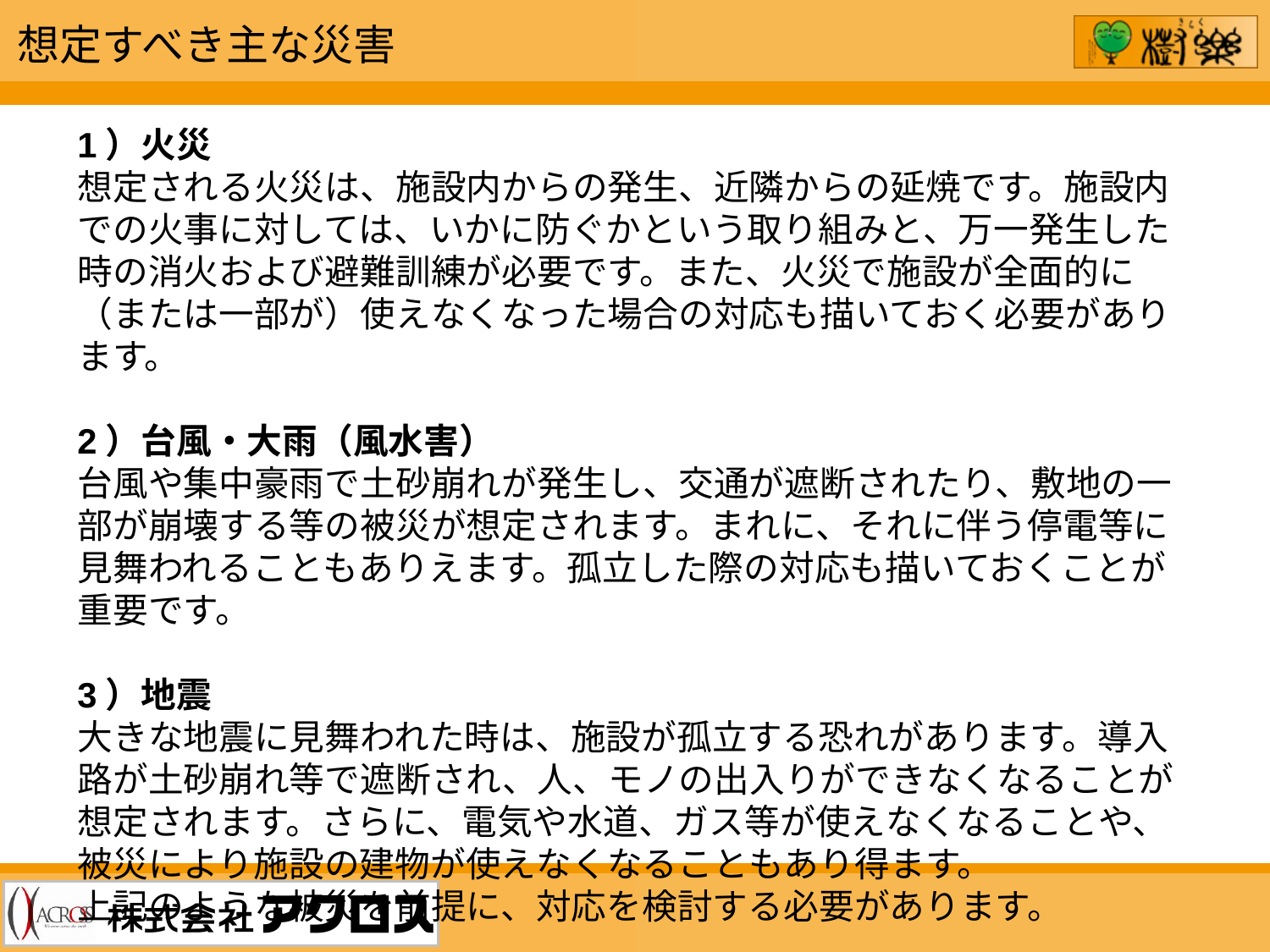

想定すべき主な災害
1）火災
想定される火災は、施設内からの発生、近隣からの延焼です。施設内での火事に対しては、いかに防ぐかという取り組みと、万一発生した時の消火および避難訓練が必要です。また、火災で施設が全面的に（または一部が）使えなくなった場合の対応も描いておく必要があります。

2）台風・大雨（風水害）
台風や集中豪雨で土砂崩れが発生し、交通が遮断されたり、敷地の一部が崩壊する等の被災が想定されます。まれに、それに伴う停電等に見舞われることもありえます。孤立した際の対応も描いておくことが重要です。

3）地震
大きな地震に見舞われた時は、施設が孤立する恐れがあります。導入路が土砂崩れ等で遮断され、人、モノの出入りができなくなることが想定されます。さらに、電気や水道、ガス等が使えなくなることや、被災により施設の建物が使えなくなることもあり得ます。
上記のような被災を前提に、対応を検討する必要があります。